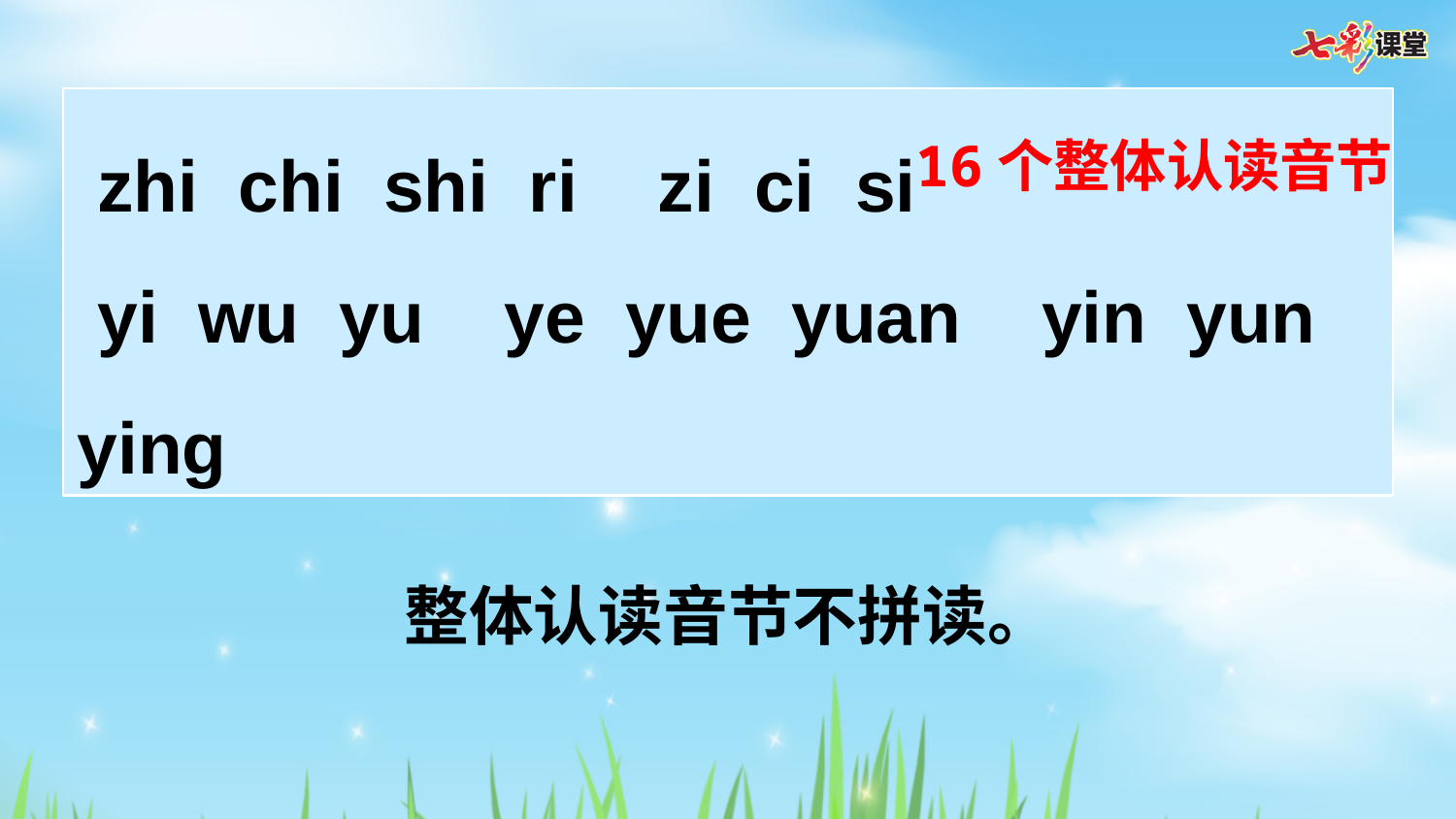

zhi  chi  shi  ri    zi  ci  si
 yi  wu  yu    ye  yue  yuan    yin  yun  ying
16个整体认读音节
    整体认读音节不拼读。